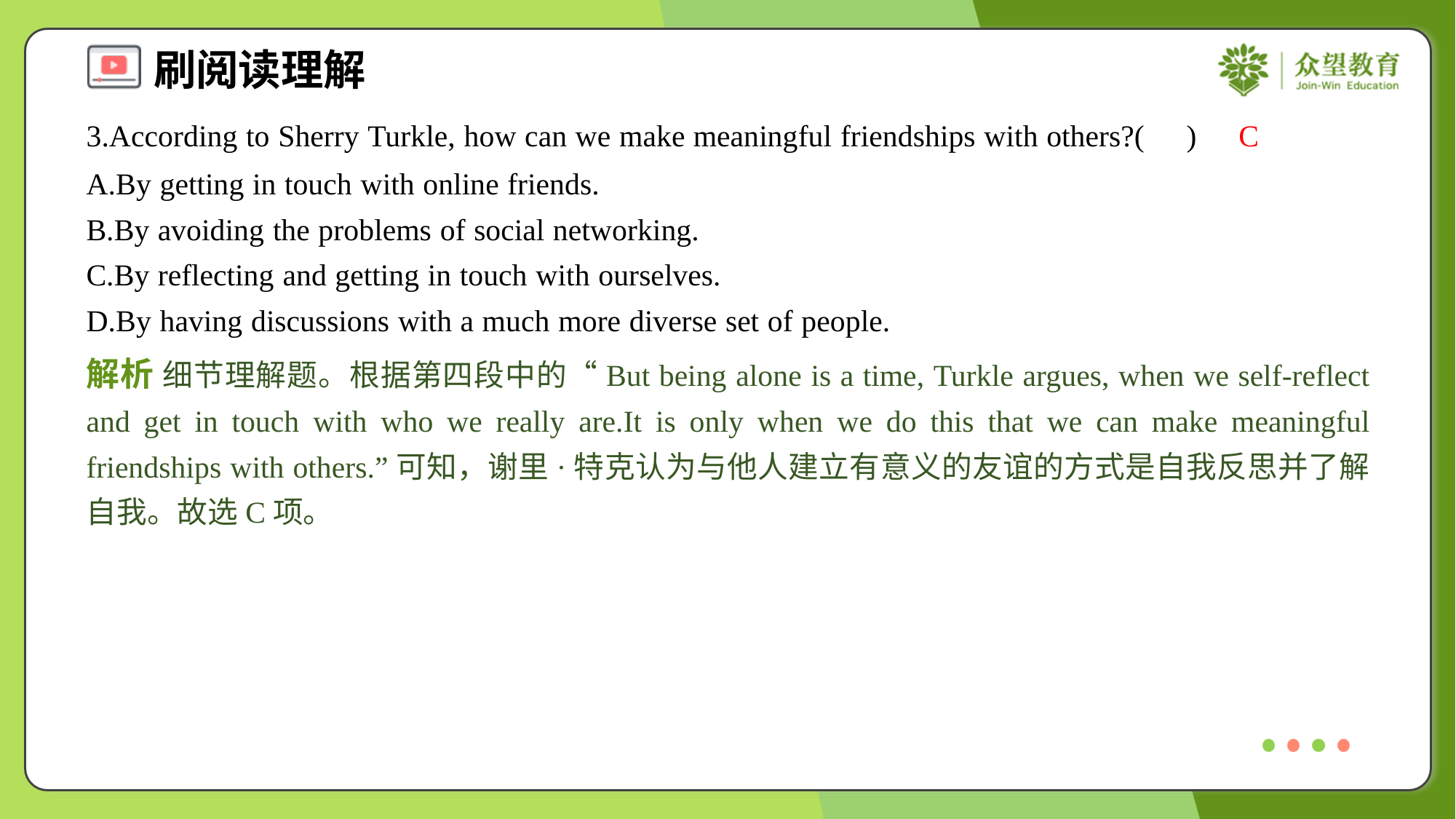

3.According to Sherry Turkle, how can we make meaningful friendships with others?(     )
C
A.By getting in touch with online friends.
B.By avoiding the problems of social networking.
C.By reflecting and getting in touch with ourselves.
D.By having discussions with a much more diverse set of people.
解析 细节理解题。根据第四段中的“But being alone is a time, Turkle argues, when we self-reflect and get in touch with who we really are.It is only when we do this that we can make meaningful friendships with others.”可知，谢里·特克认为与他人建立有意义的友谊的方式是自我反思并了解自我。故选C项。